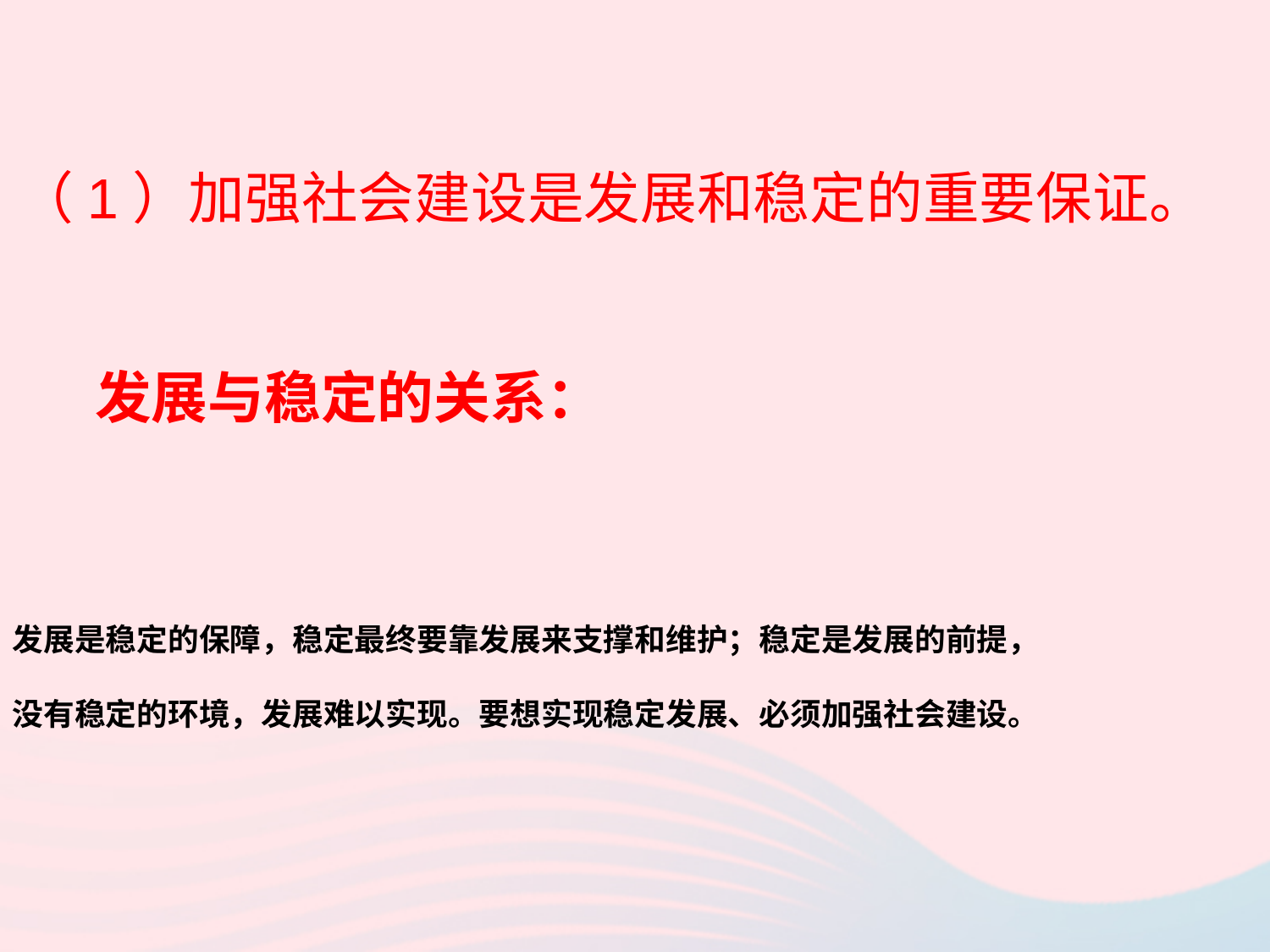

（1）加强社会建设是发展和稳定的重要保证。
发展与稳定的关系：
发展是稳定的保障，稳定最终要靠发展来支撑和维护；稳定是发展的前提，没有稳定的环境，发展难以实现。要想实现稳定发展、必须加强社会建设。